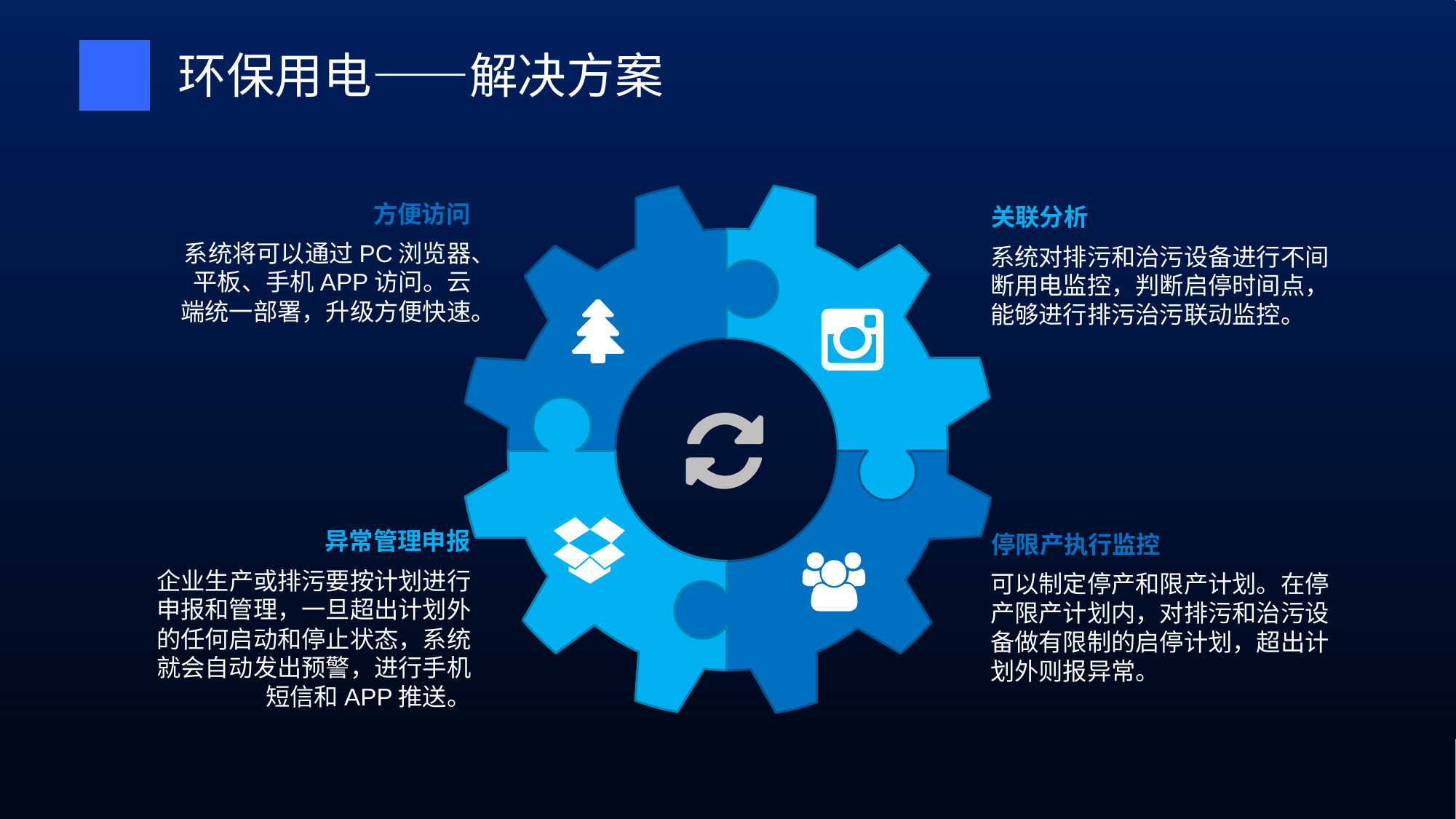

环保用电——解决方案

方便访问
系统将可以通过PC浏览器、平板、手机APP访问。云端统一部署，升级方便快速。
关联分析
系统对排污和治污设备进行不间断用电监控，判断启停时间点，能够进行排污治污联动监控。

异常管理申报
企业生产或排污要按计划进行申报和管理，一旦超出计划外的任何启动和停止状态，系统就会自动发出预警，进行手机短信和APP推送。
停限产执行监控
可以制定停产和限产计划。在停产限产计划内，对排污和治污设备做有限制的启停计划，超出计划外则报异常。